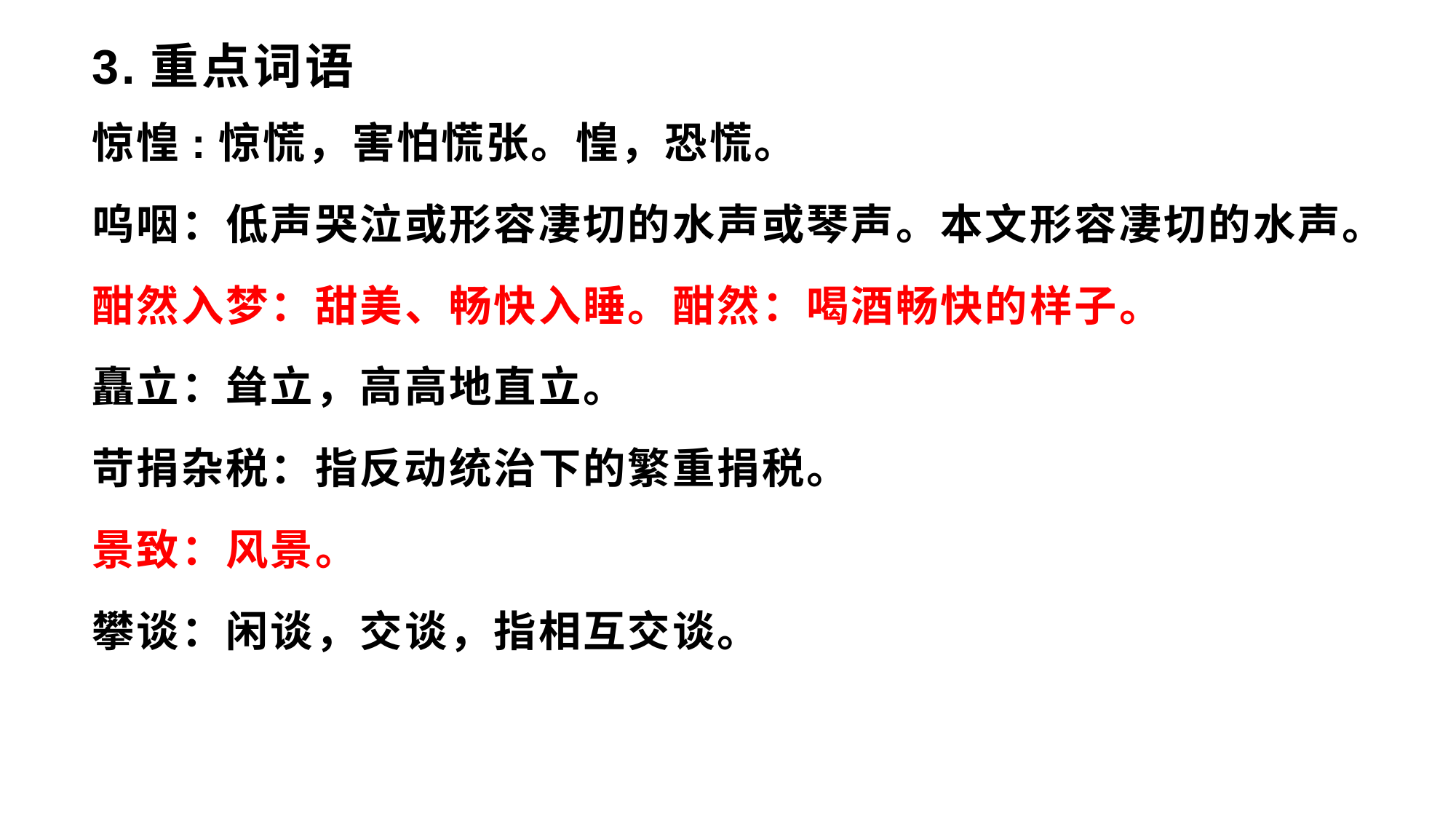

# 3.重点词语
惊惶:惊慌，害怕慌张。惶，恐慌。
呜咽：低声哭泣或形容凄切的水声或琴声。本文形容凄切的水声。
酣然入梦：甜美、畅快入睡。酣然：喝酒畅快的样子。
矗立：耸立，高高地直立。
苛捐杂税：指反动统治下的繁重捐税。
景致：风景。
攀谈：闲谈，交谈，指相互交谈。